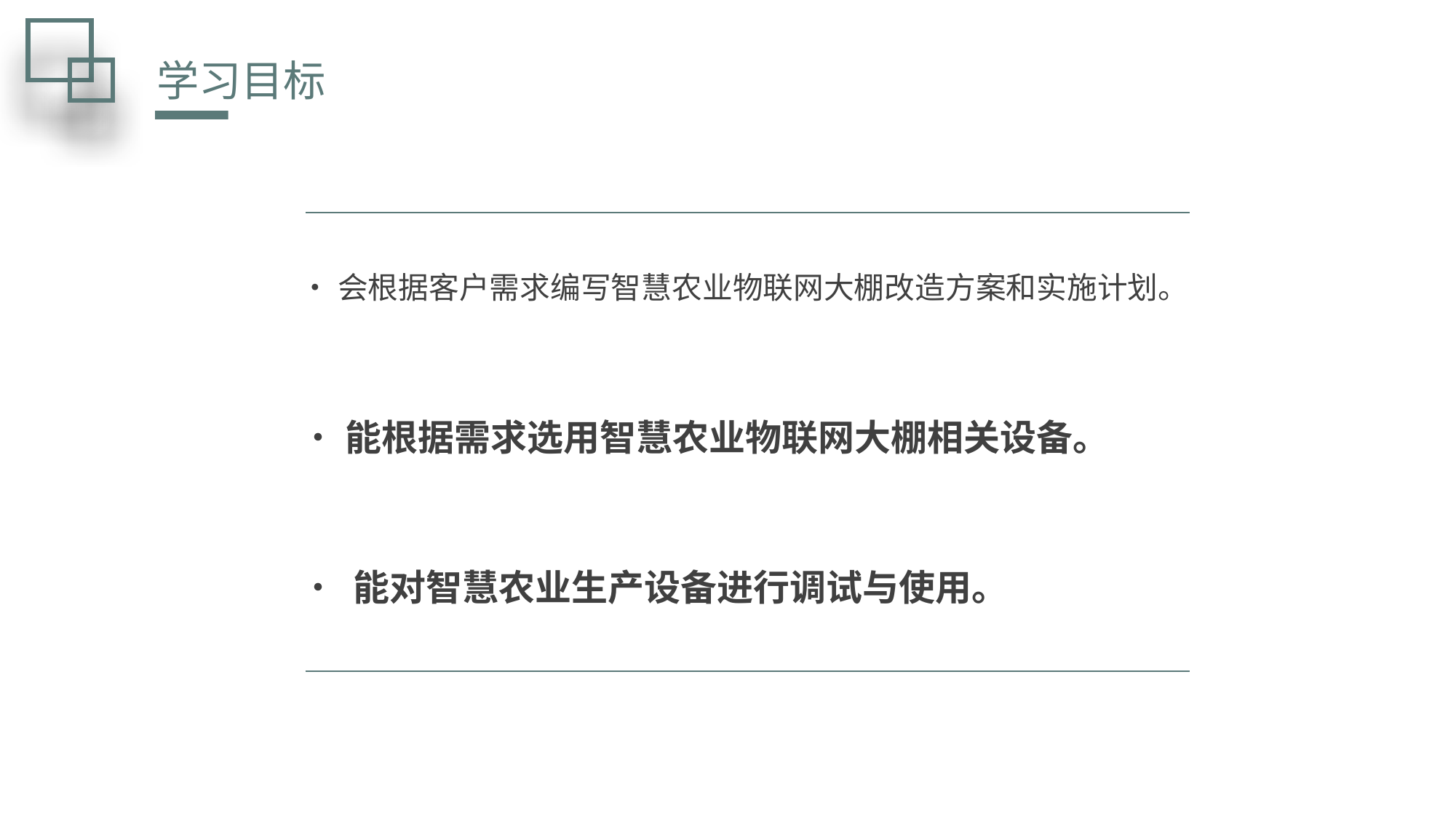

学习目标

•会根据客户需求编写智慧农业物联网大棚改造方案和实施计划。
•能根据需求选用智慧农业物联网大棚相关设备。
• 能对智慧农业生产设备进行调试与使用。